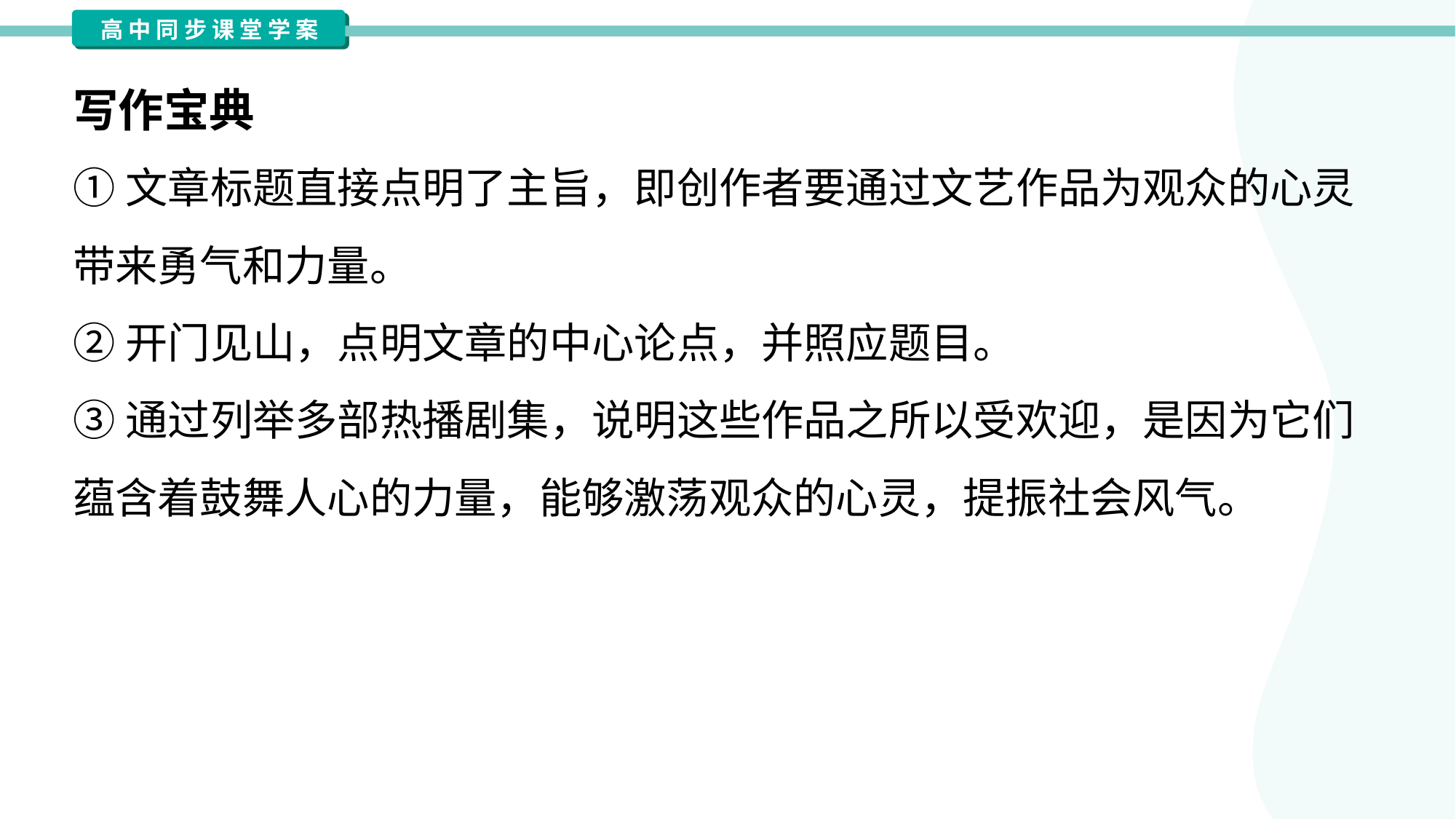

写作宝典
①文章标题直接点明了主旨，即创作者要通过文艺作品为观众的心灵
带来勇气和力量。
②开门见山，点明文章的中心论点，并照应题目。
③通过列举多部热播剧集，说明这些作品之所以受欢迎，是因为它们
蕴含着鼓舞人心的力量，能够激荡观众的心灵，提振社会风气。